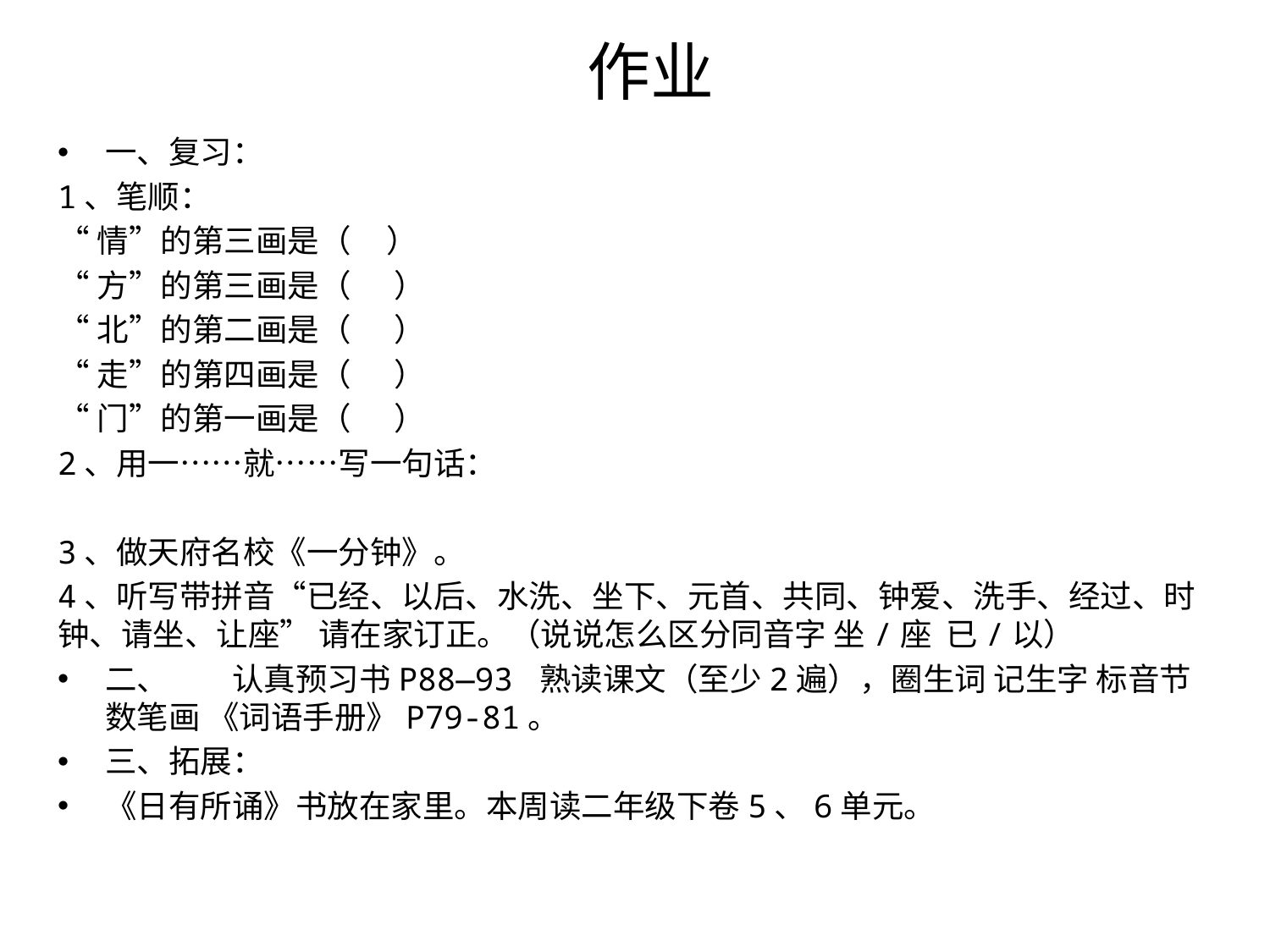

# 作业
一、复习：
1、笔顺：
“情”的第三画是（     ）
“方”的第三画是（      ）
“北”的第二画是（      ）
“走”的第四画是（      ）
“门”的第一画是（      ）
2、用一……就……写一句话：

3、做天府名校《一分钟》。
4、听写带拼音“已经、以后、水洗、坐下、元首、共同、钟爱、洗手、经过、时钟、请坐、让座” 请在家订正。（说说怎么区分同音字 坐/座  已/以）
二、	认真预习书P88—93 熟读课文（至少2遍），圈生词 记生字 标音节 数笔画 《词语手册》P79-81。
三、拓展：
《日有所诵》书放在家里。本周读二年级下卷5、6单元。